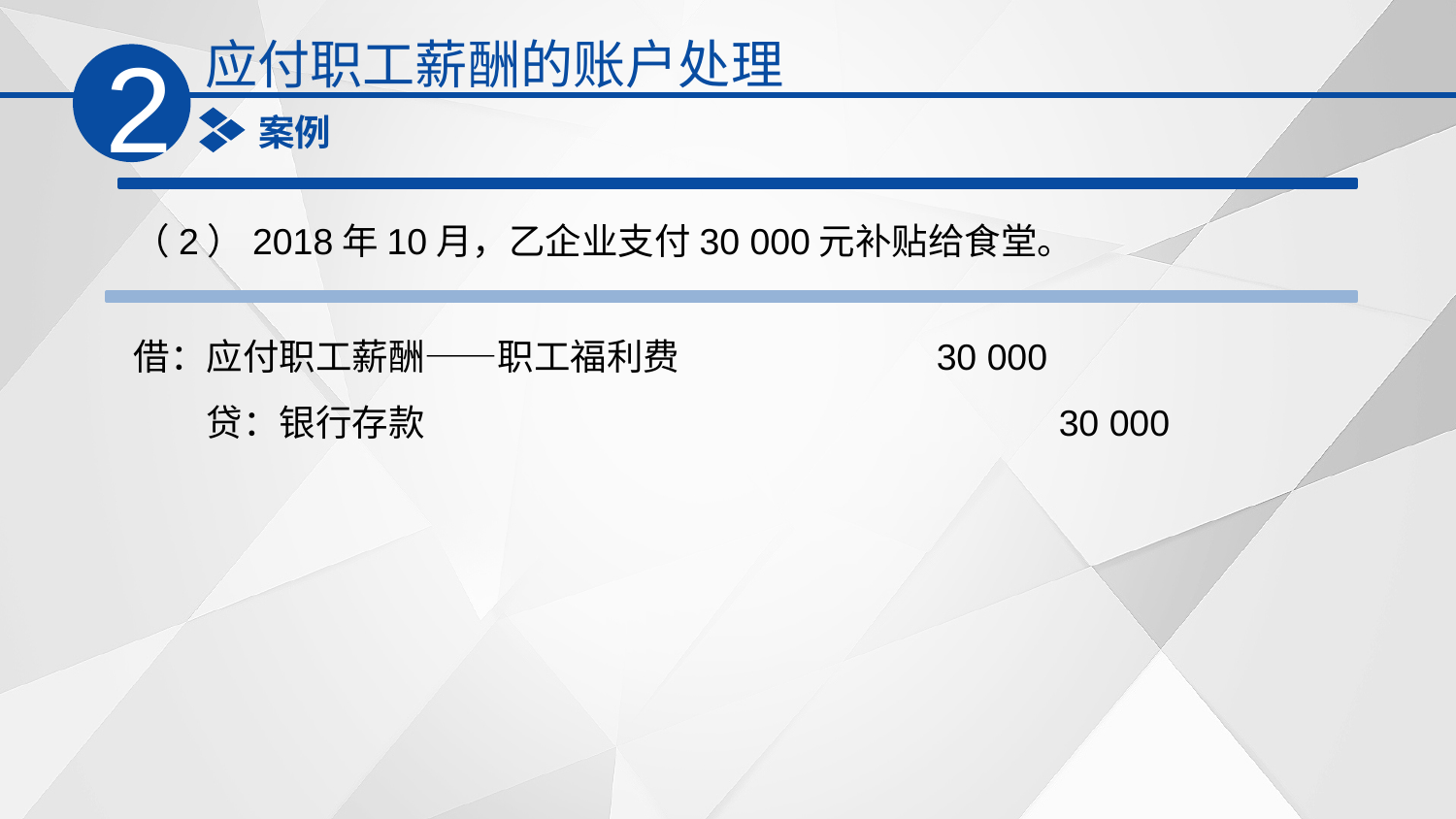

应付职工薪酬的账户处理
2

案例

（2）2018年10月，乙企业支付30 000元补贴给食堂。

借：应付职工薪酬——职工福利费　　　　　        30 000
　　贷：银行存款　　　　　　　　　　　　　　              30 000